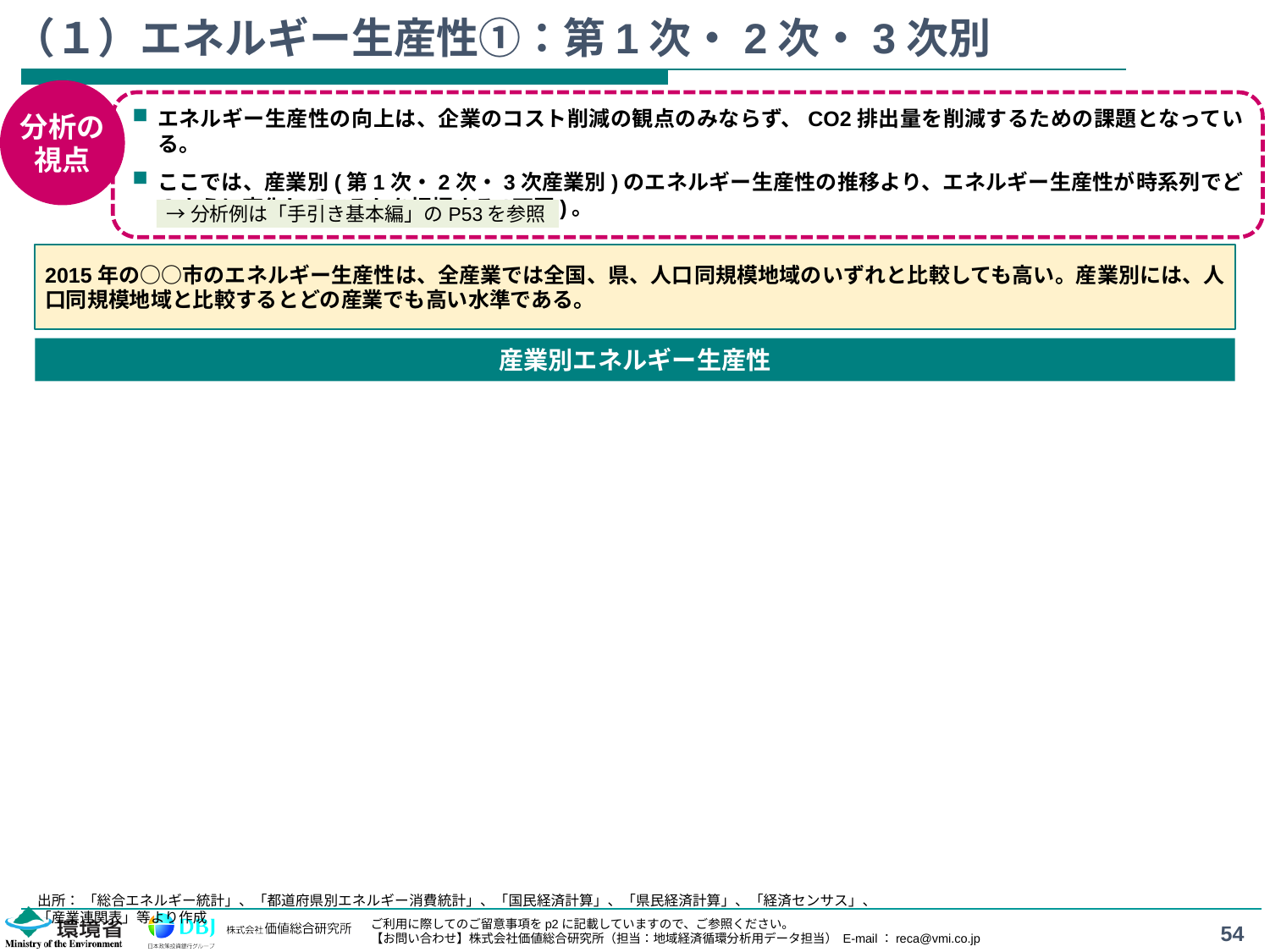

# （１）エネルギー生産性①：第1次・2次・3次別
分析の
視点
エネルギー生産性の向上は、企業のコスト削減の観点のみならず、CO2排出量を削減するための課題となっている。
ここでは、産業別(第1次・2次・3次産業別)のエネルギー生産性の推移より、エネルギー生産性が時系列でどのように変化しているかを把握する(下図)。
→分析例は「手引き基本編」のP53を参照
2015年の○○市のエネルギー生産性は、全産業では全国、県、人口同規模地域のいずれと比較しても高い。産業別には、人口同規模地域と比較するとどの産業でも高い水準である。
産業別エネルギー生産性
出所： 「総合エネルギー統計」、「都道府県別エネルギー消費統計」、「国民経済計算」、「県民経済計算」、「経済センサス」、「産業連関表」等より作成
54